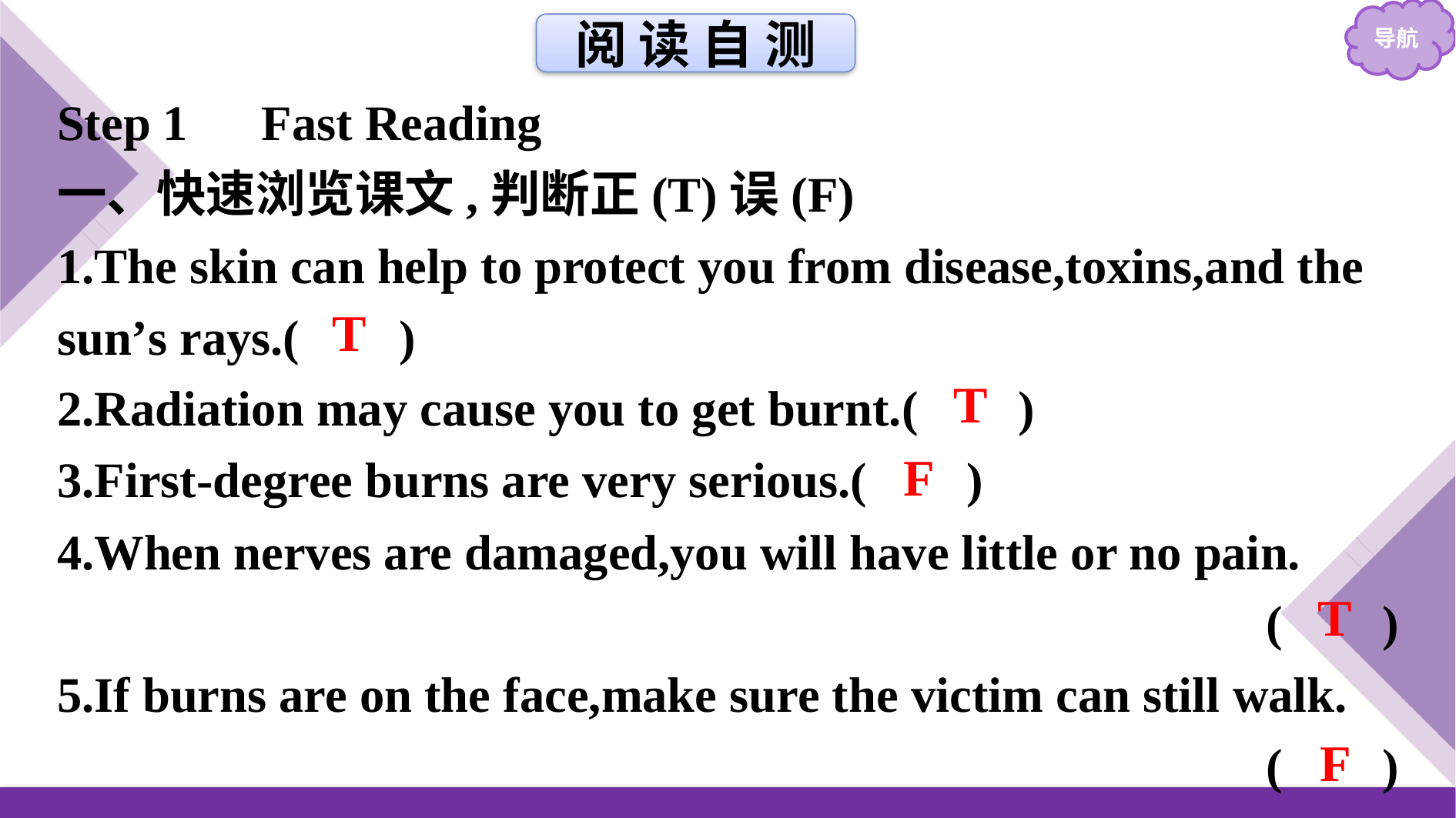

阅 读 自 测
Step 1　Fast Reading
一、快速浏览课文,判断正(T)误(F)
1.The skin can help to protect you from disease,toxins,and the sun’s rays.(        )
2.Radiation may cause you to get burnt.(        )
3.First-degree burns are very serious.(        )
4.When nerves are damaged,you will have little or no pain.
(        )
5.If burns are on the face,make sure the victim can still walk.
(        )
T
T
F
T
F